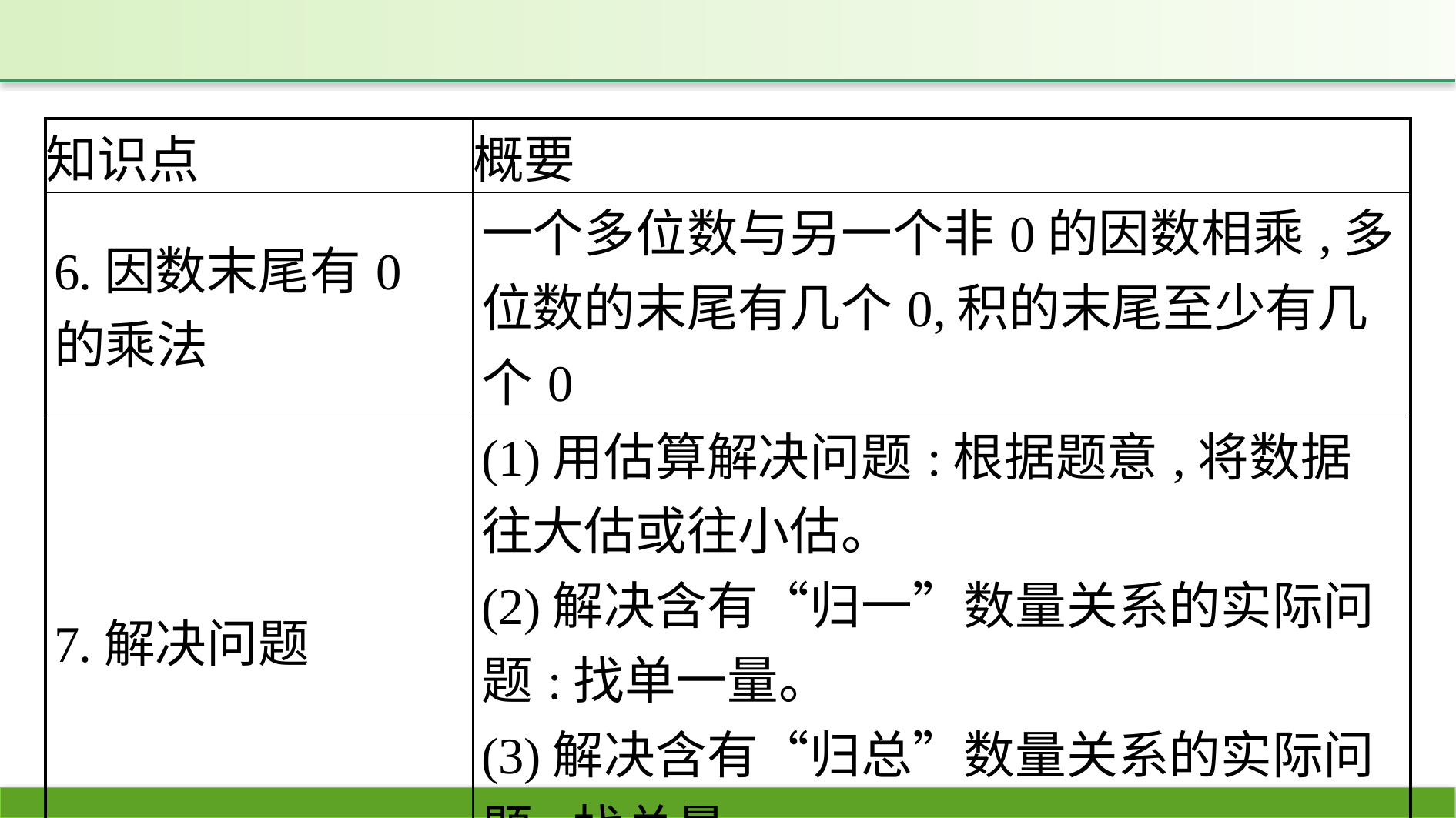

| 知识点 | 概要 |
| --- | --- |
| 6.因数末尾有0的乘法 | 一个多位数与另一个非0的因数相乘,多位数的末尾有几个0,积的末尾至少有几个0 |
| 7.解决问题 | (1)用估算解决问题:根据题意,将数据往大估或往小估。 (2)解决含有“归一”数量关系的实际问题:找单一量。 (3)解决含有“归总”数量关系的实际问题:找总量 |